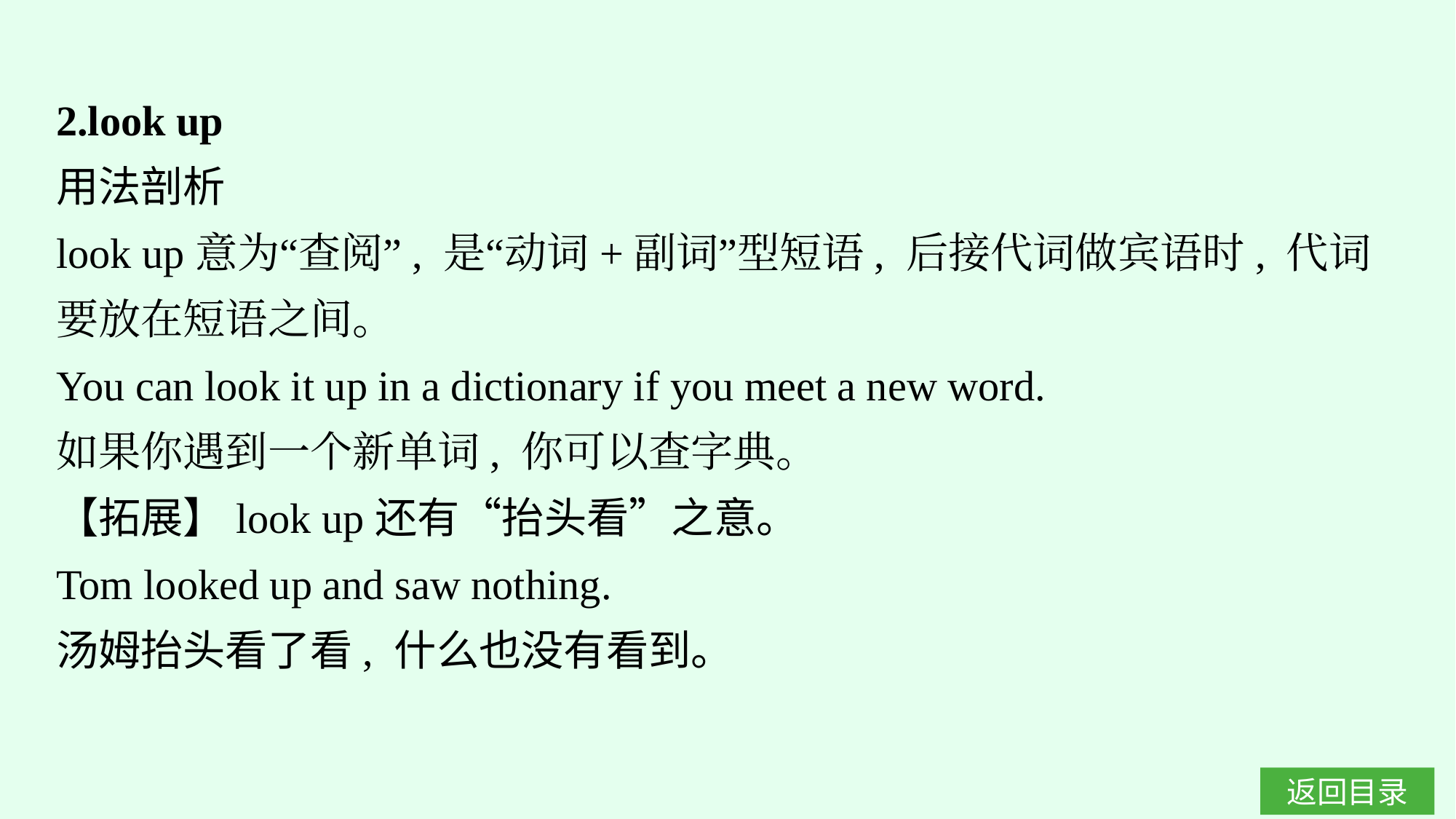

2.look up
用法剖析
look up意为“查阅”, 是“动词+副词”型短语, 后接代词做宾语时, 代词要放在短语之间。
You can look it up in a dictionary if you meet a new word.
如果你遇到一个新单词, 你可以查字典。
【拓展】look up还有“抬头看”之意。
Tom looked up and saw nothing.
汤姆抬头看了看, 什么也没有看到。